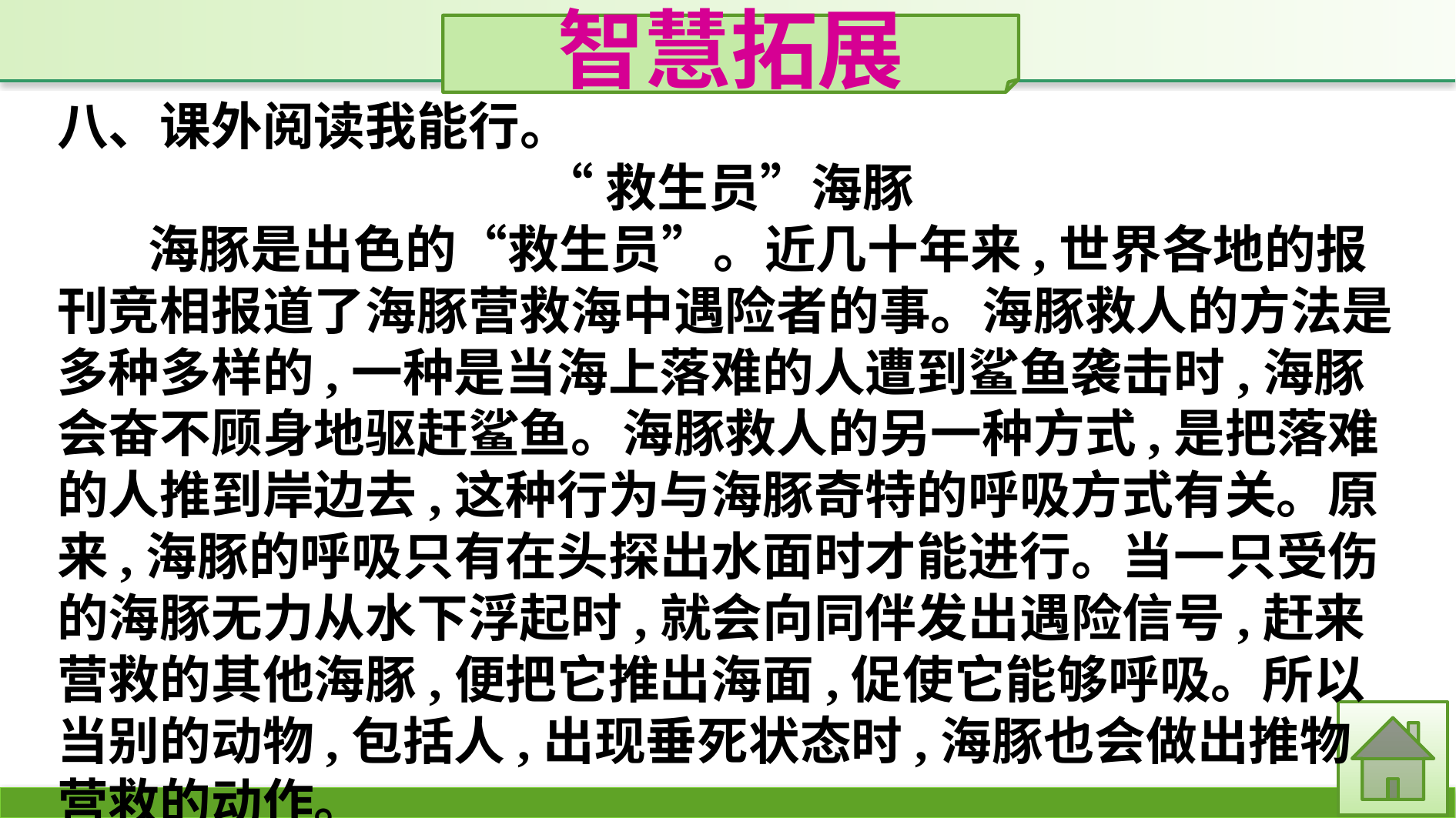

智慧拓展
八、课外阅读我能行。
“救生员”海豚
海豚是出色的“救生员”。近几十年来,世界各地的报刊竞相报道了海豚营救海中遇险者的事。海豚救人的方法是多种多样的,一种是当海上落难的人遭到鲨鱼袭击时,海豚会奋不顾身地驱赶鲨鱼。海豚救人的另一种方式,是把落难的人推到岸边去,这种行为与海豚奇特的呼吸方式有关。原来,海豚的呼吸只有在头探出水面时才能进行。当一只受伤的海豚无力从水下浮起时,就会向同伴发出遇险信号,赶来营救的其他海豚,便把它推出海面,促使它能够呼吸。所以当别的动物,包括人,出现垂死状态时,海豚也会做出推物营救的动作。